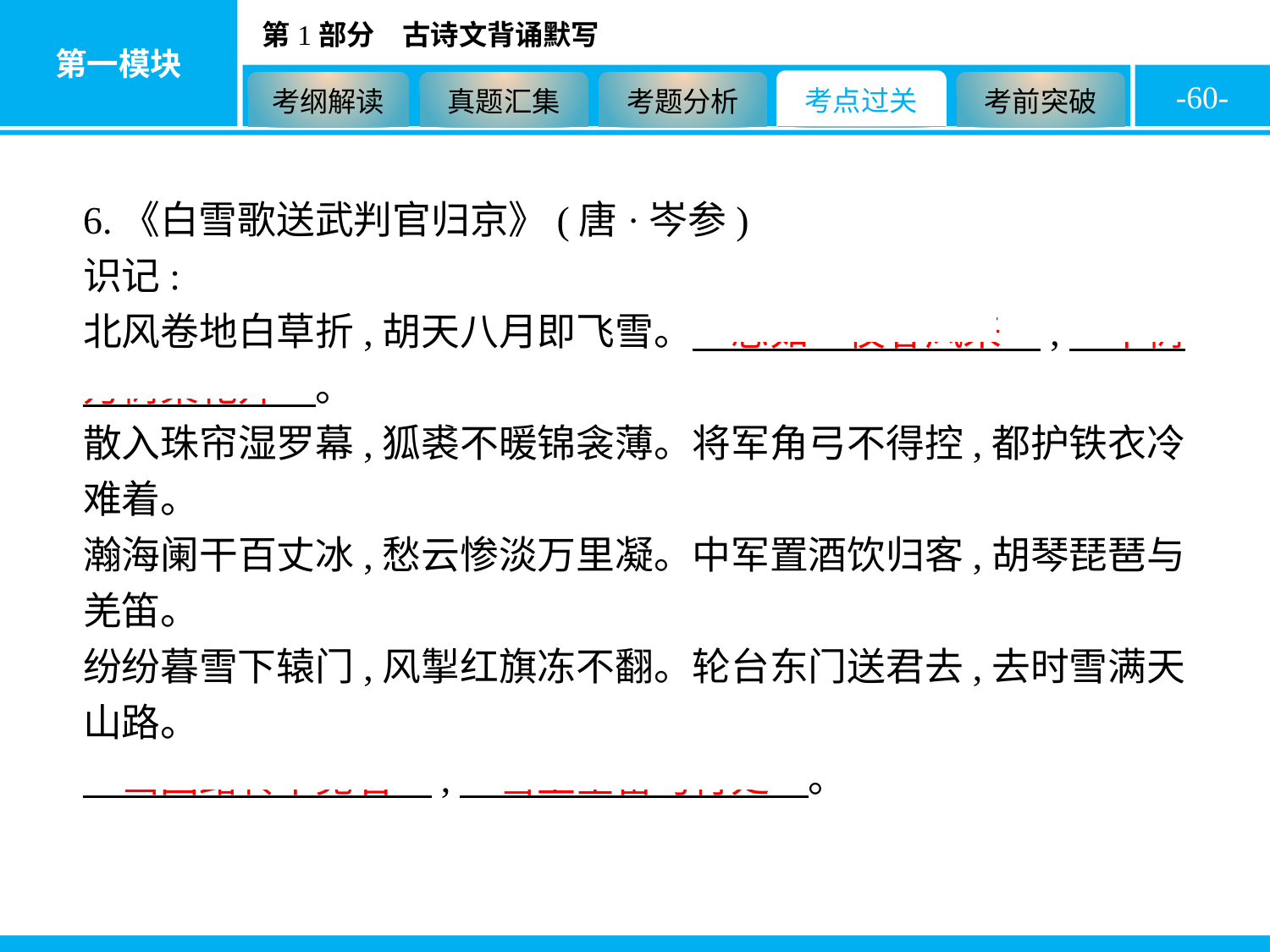

-60-
6.《白雪歌送武判官归京》(唐·岑参)
识记:
北风卷地白草折,胡天八月即飞雪。　忽如一夜春风来　,　千树万树梨花开　。
散入珠帘湿罗幕,狐裘不暖锦衾薄。将军角弓不得控,都护铁衣冷难着。
瀚海阑干百丈冰,愁云惨淡万里凝。中军置酒饮归客,胡琴琵琶与羌笛。
纷纷暮雪下辕门,风掣红旗冻不翻。轮台东门送君去,去时雪满天山路。
　山回路转不见君　,　雪上空留马行处　。